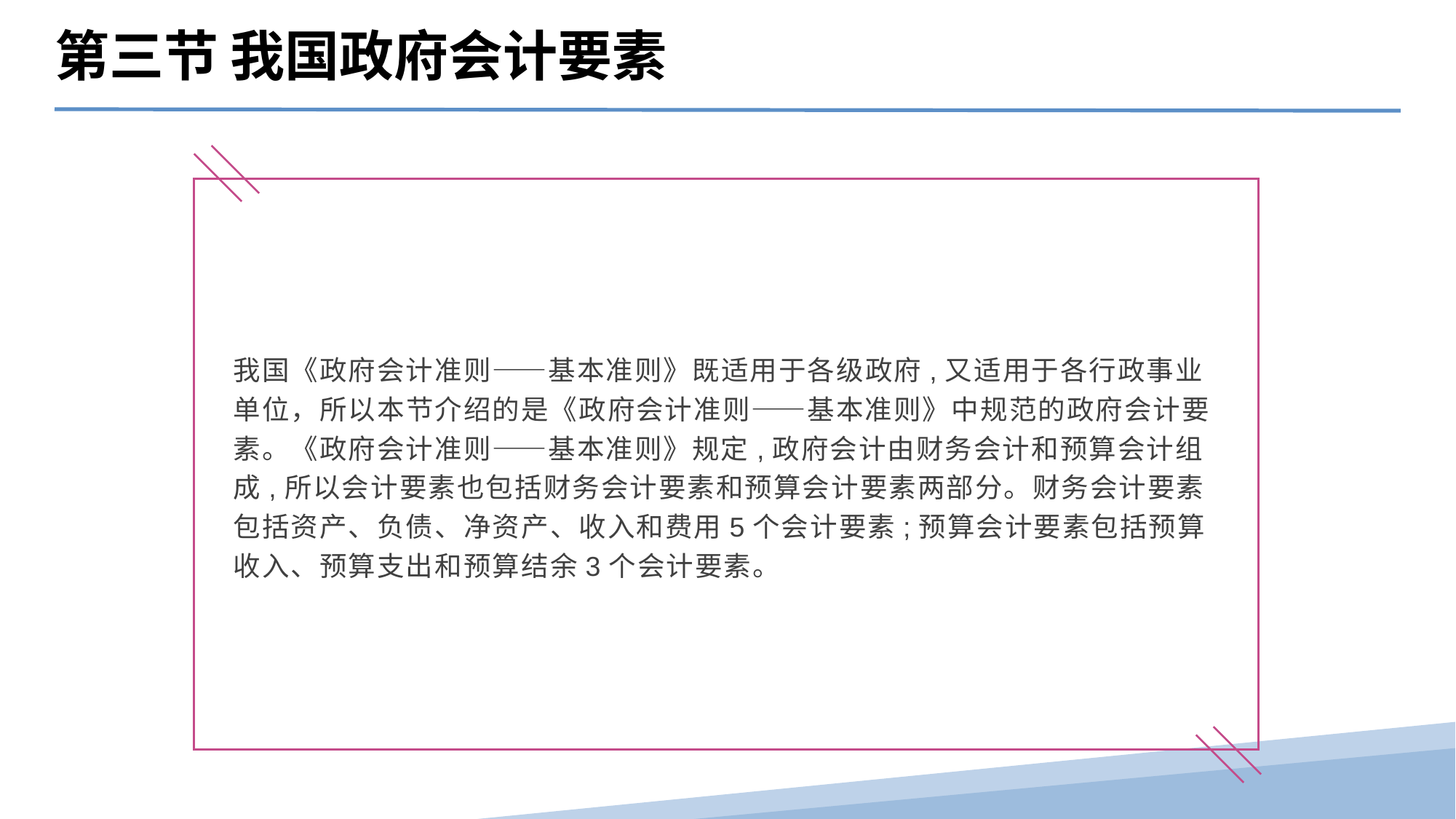

第三节 我国政府会计要素

我国《政府会计准则——基本准则》既适用于各级政府,又适用于各行政事业单位，所以本节介绍的是《政府会计准则——基本准则》中规范的政府会计要素。《政府会计准则——基本准则》规定,政府会计由财务会计和预算会计组成,所以会计要素也包括财务会计要素和预算会计要素两部分。财务会计要素包括资产、负债、净资产、收入和费用5个会计要素;预算会计要素包括预算收入、预算支出和预算结余3个会计要素。